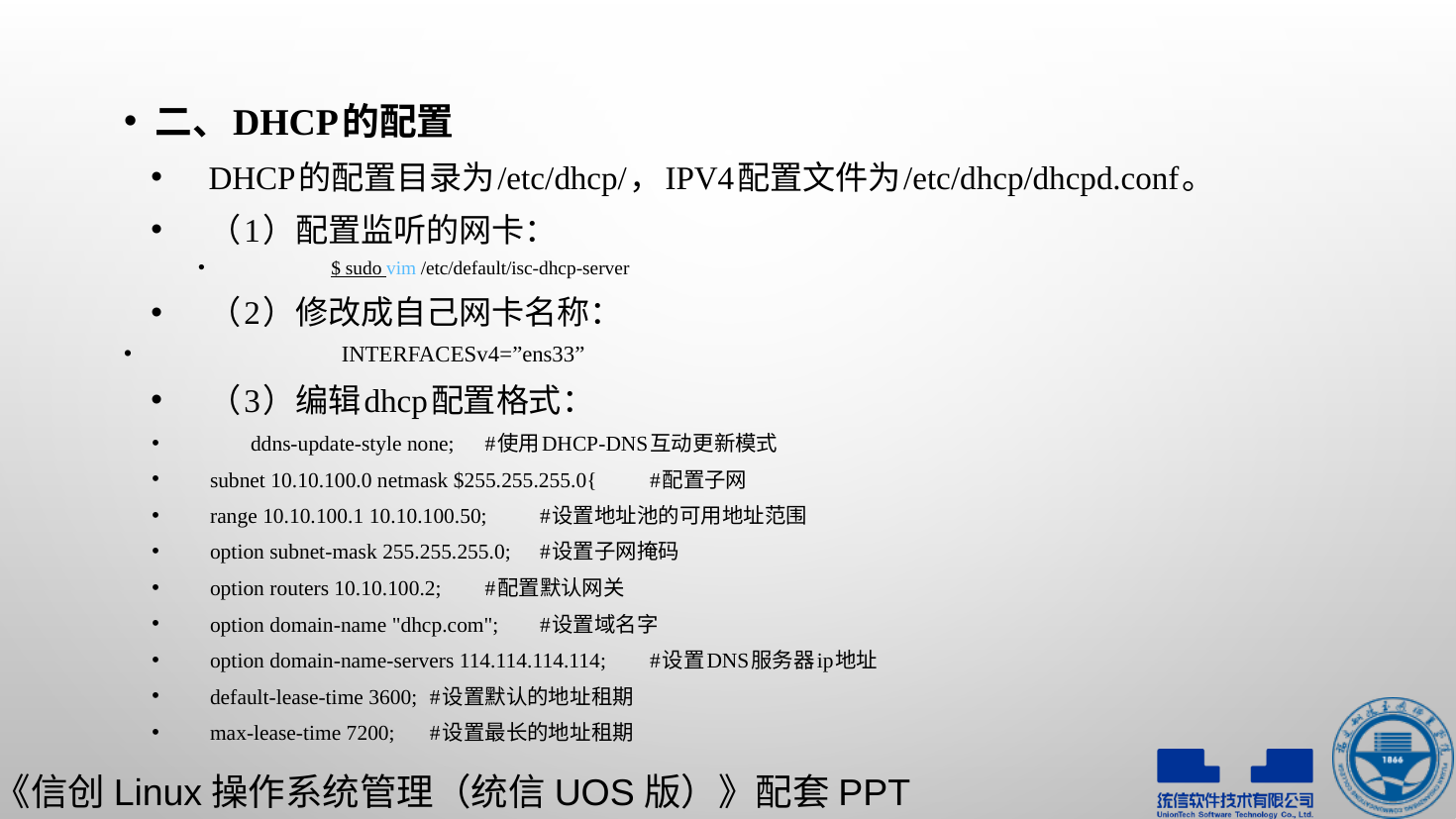

二、DHCP的配置
DHCP的配置目录为/etc/dhcp/，IPV4配置文件为/etc/dhcp/dhcpd.conf。
（1）配置监听的网卡：
$ sudo vim /etc/default/isc-dhcp-server
（2）修改成自己网卡名称：
INTERFACESv4=”ens33”
（3）编辑dhcp配置格式：
        ddns-update-style none; 				#使用DHCP-DNS互动更新模式
	subnet 10.10.100.0 netmask $255.255.255.0{			#配置子网
	range 10.10.100.1 10.10.100.50;				#设置地址池的可用地址范围
	option subnet-mask 255.255.255.0;				#设置子网掩码
	option routers 10.10.100.2;				#配置默认网关
	option domain-name "dhcp.com";			#设置域名字
	option domain-name-servers 114.114.114.114;	#设置DNS服务器ip地址
	default-lease-time 3600;				#设置默认的地址租期
	max-lease-time 7200;					#设置最长的地址租期